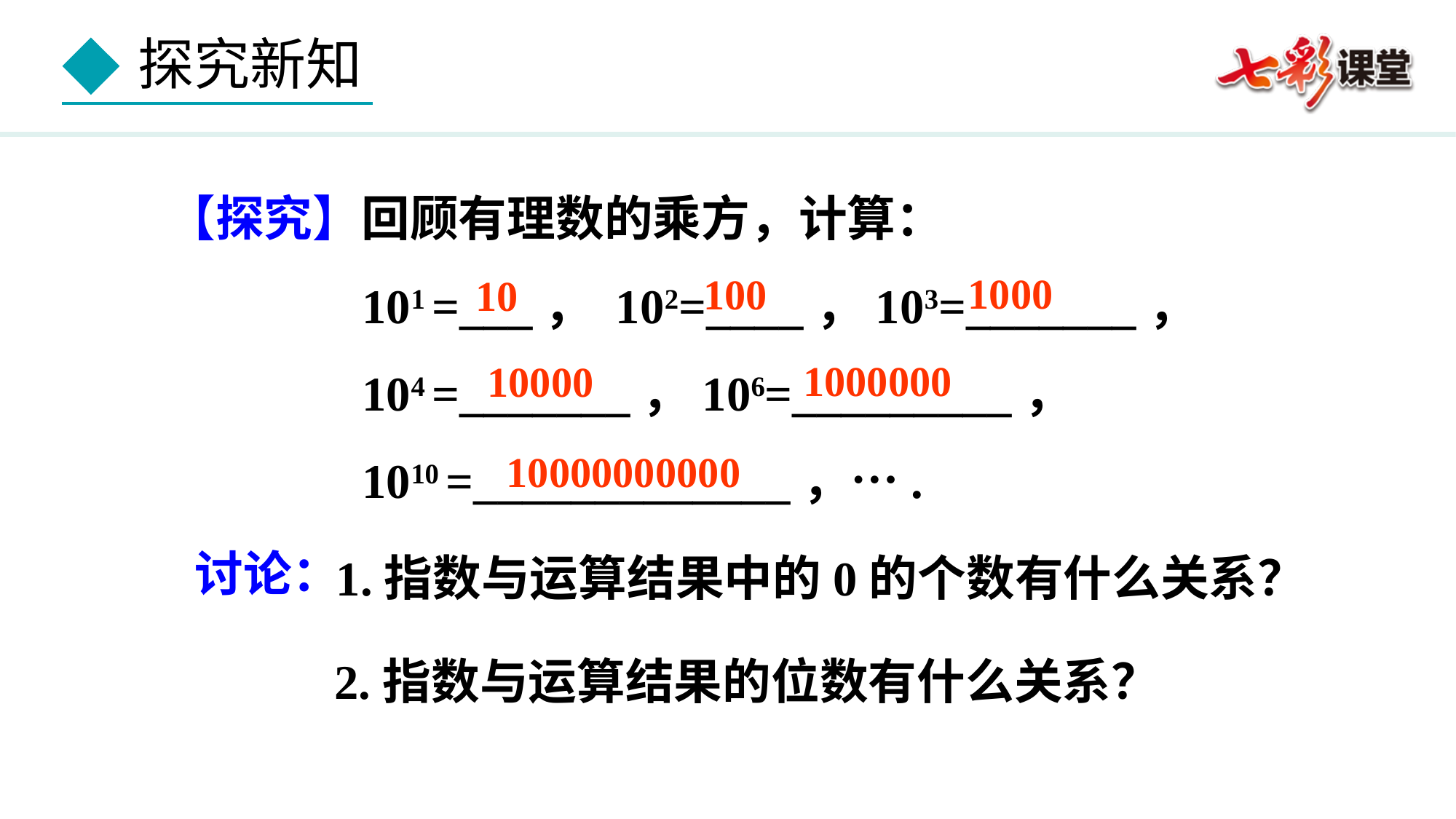

【探究】回顾有理数的乘方，计算：
                101 =___， 102=____，103=_______，
                104 =_______，106=_________，
                1010 =_____________，….
1000
100
10
1000000
10000
10000000000
讨论：
1.指数与运算结果中的0的个数有什么关系？
2.指数与运算结果的位数有什么关系？